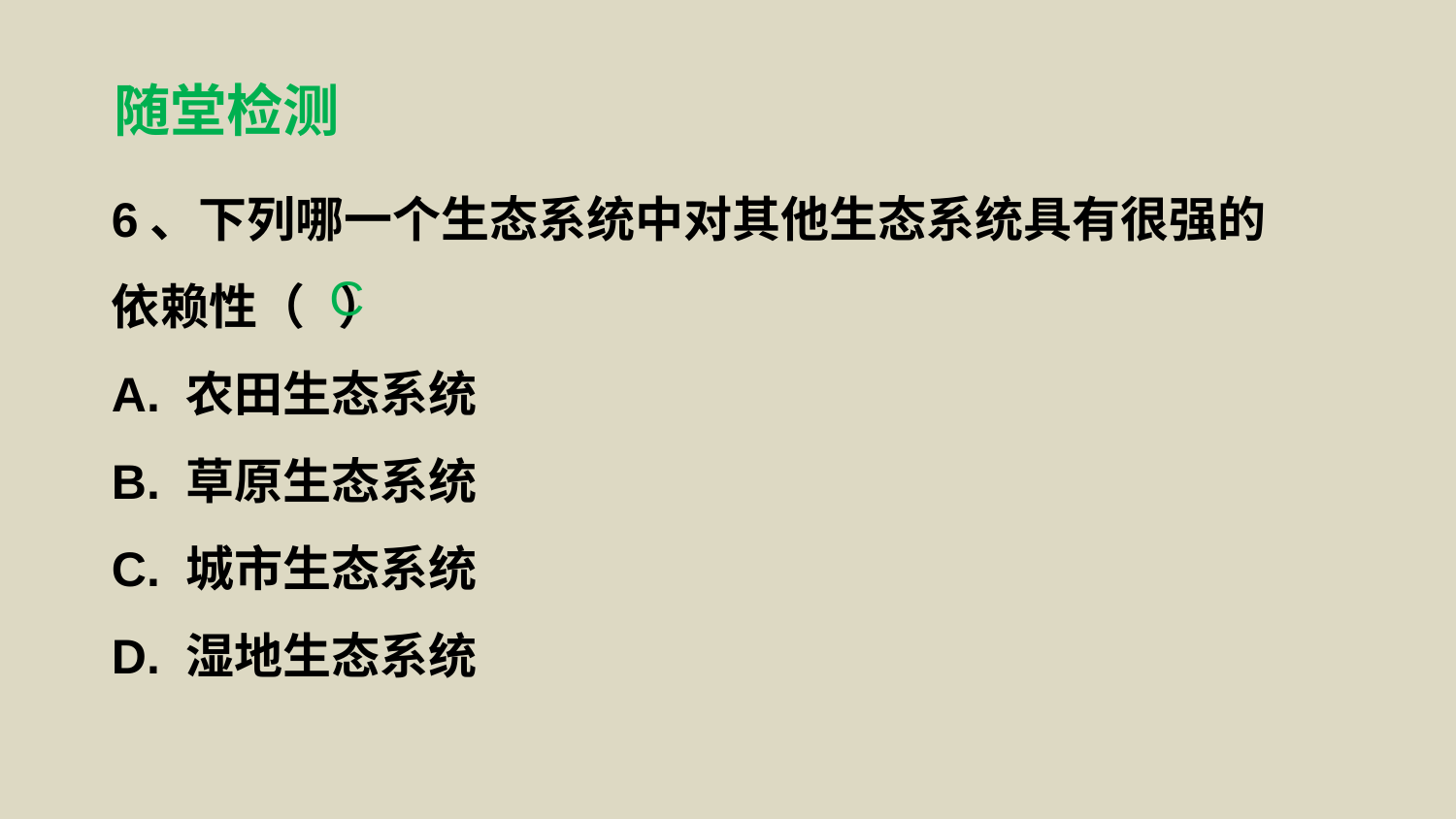

随堂检测
6、下列哪一个生态系统中对其他生态系统具有很强的依赖性（   ）
A. 农田生态系统
B. 草原生态系统
C. 城市生态系统
D. 湿地生态系统
C